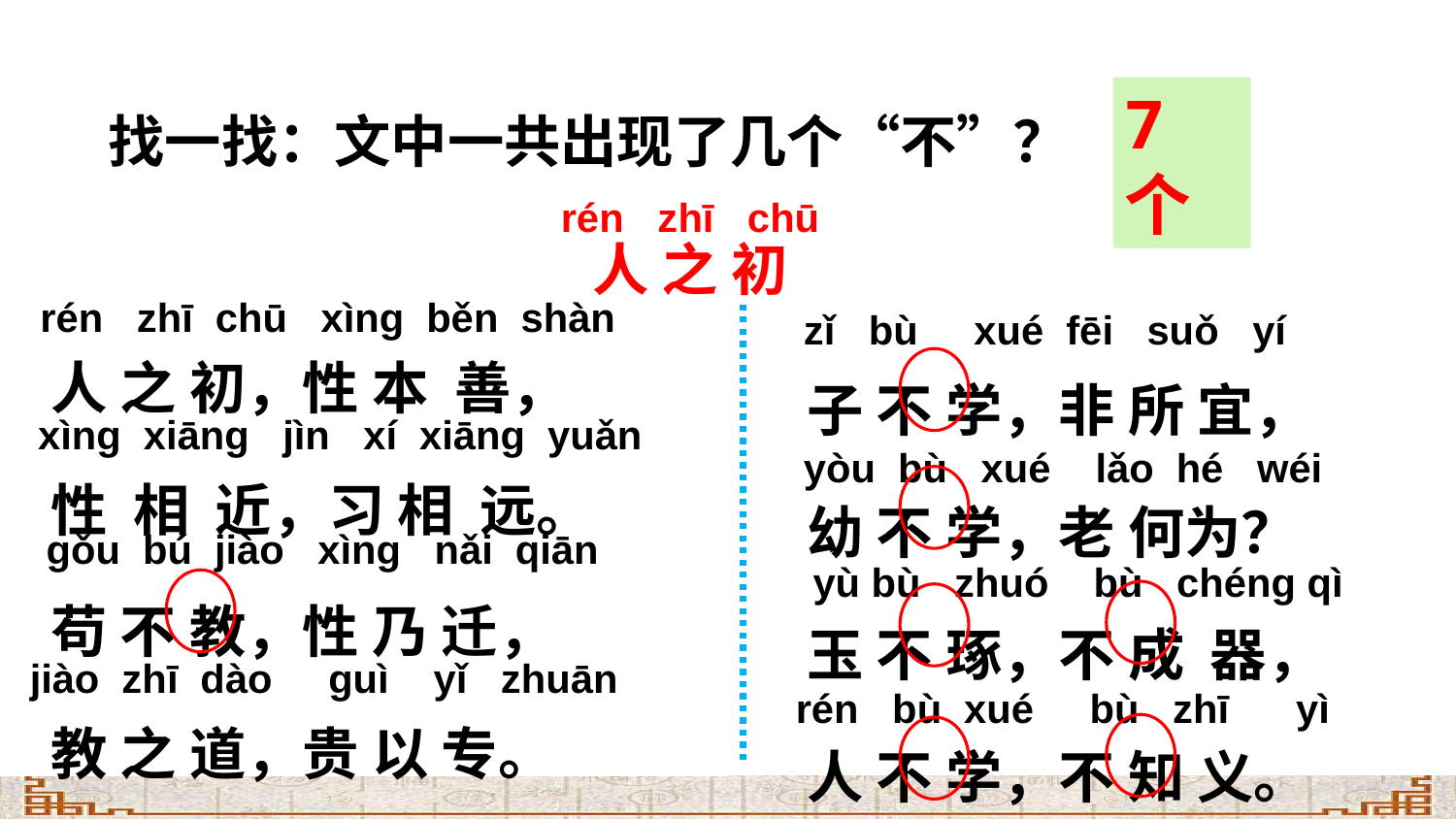

找一找：文中一共出现了几个“不”？
7个
rén   zhī   chū
人 之 初
rén   zhī  chū   xìnɡ  běn  shàn
zǐ   bù     xué  fēi   suǒ   yí
子 不 学，非 所 宜，
幼 不 学，老 何为？
玉 不 琢，不 成  器，
人 不 学，不 知 义。
yòu  bù   xué    lǎo  hé   wéi
yù bù   zhuó    bù   chénɡ qì
rén   bù  xué     bù   zhī      yì
人 之 初，性 本  善，
性  相  近，习 相  远。
苟 不 教，性 乃 迁，
教 之 道，贵 以 专。
xìnɡ  xiānɡ   jìn   xí  xiānɡ  yuǎn
ɡǒu  bú  jiào   xìnɡ   nǎi  qiān
jiào  zhī  dào     ɡuì    yǐ   zhuān